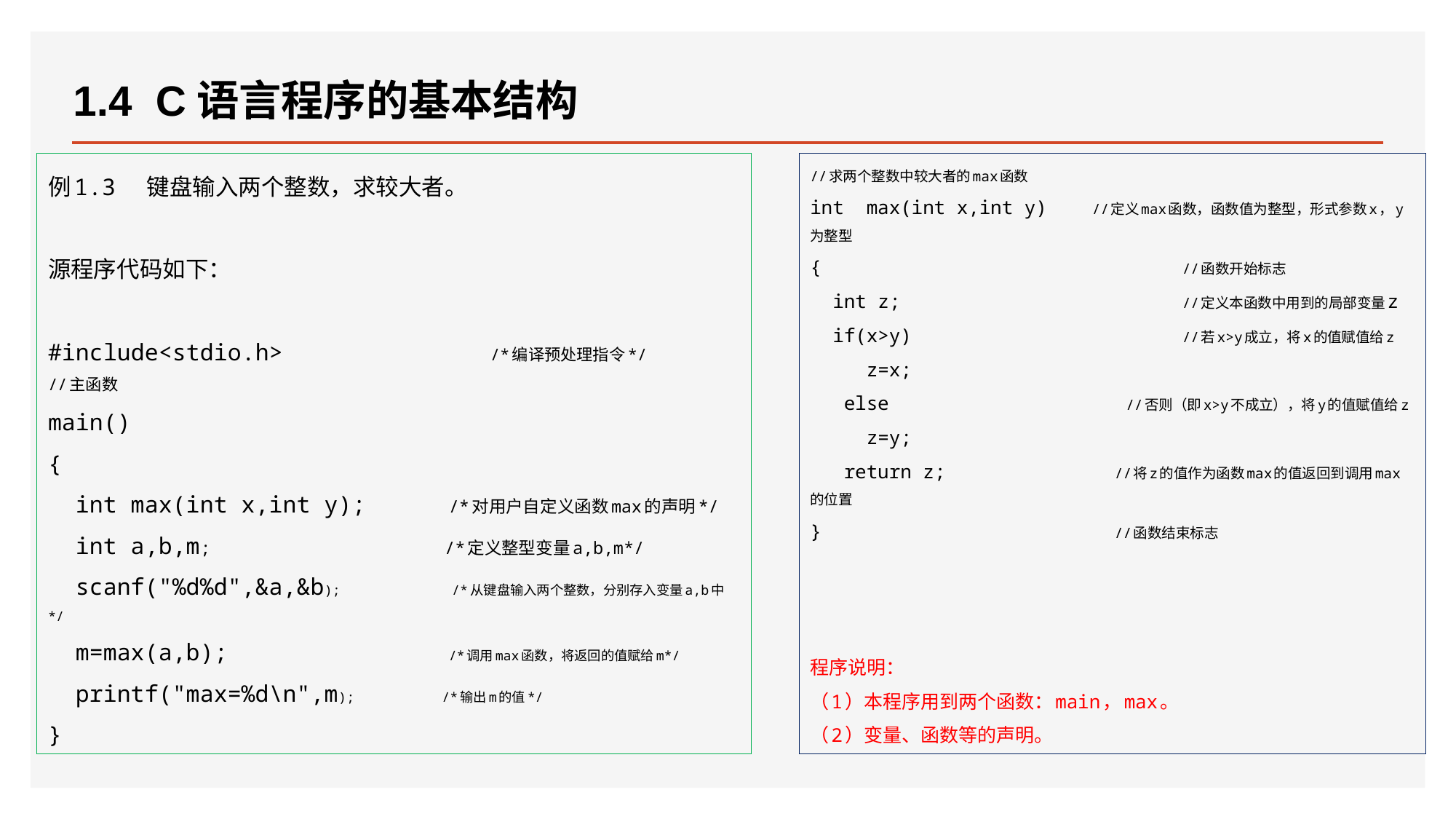

# 1.4  C语言程序的基本结构
例1.3  键盘输入两个整数，求较大者。

源程序代码如下：

#include<stdio.h>               /*编译预处理指令*/
//主函数
main()
{
  int max(int x,int y);      /*对用户自定义函数max的声明*/
  int a,b,m;                       /*定义整型变量a,b,m*/
  scanf("%d%d",&a,&b);              /*从键盘输入两个整数，分别存入变量a,b中*/
  m=max(a,b);                /*调用max函数，将返回的值赋给m*/
  printf("max=%d\n",m);           /*输出m的值*/
}
//求两个整数中较大者的max函数
int  max(int x,int y)    //定义max函数，函数值为整型，形式参数x，y为整型
{                                //函数开始标志
  int z;                         //定义本函数中用到的局部变量z
  if(x>y)                        //若x>y成立，将x的值赋值给z
     z=x;
   else                     //否则（即x>y不成立），将y的值赋值给z
     z=y;
   return z;               //将z的值作为函数max的值返回到调用max的位置
}                          //函数结束标志

程序说明：
（1）本程序用到两个函数：main，max。
（2）变量、函数等的声明。